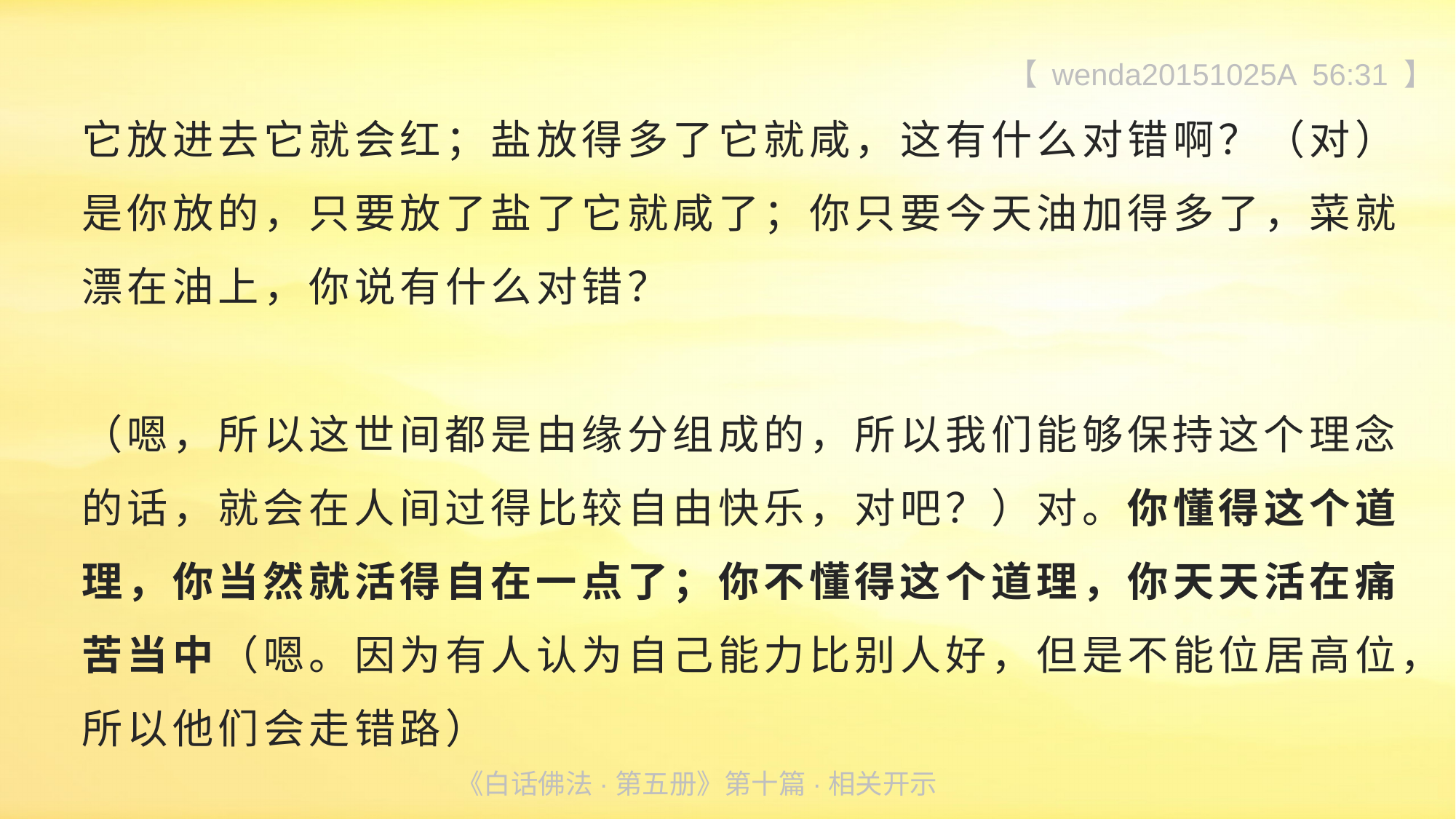

【 wenda20151025A  56:31 】
它放进去它就会红；盐放得多了它就咸，这有什么对错啊？（对）是你放的，只要放了盐了它就咸了；你只要今天油加得多了，菜就
漂在油上，你说有什么对错？

（嗯，所以这世间都是由缘分组成的，所以我们能够保持这个理念的话，就会在人间过得比较自由快乐，对吧？）对。你懂得这个道理，你当然就活得自在一点了；你不懂得这个道理，你天天活在痛苦当中（嗯。因为有人认为自己能力比别人好，但是不能位居高位，
所以他们会走错路）
《白话佛法·第五册》第十篇·相关开示